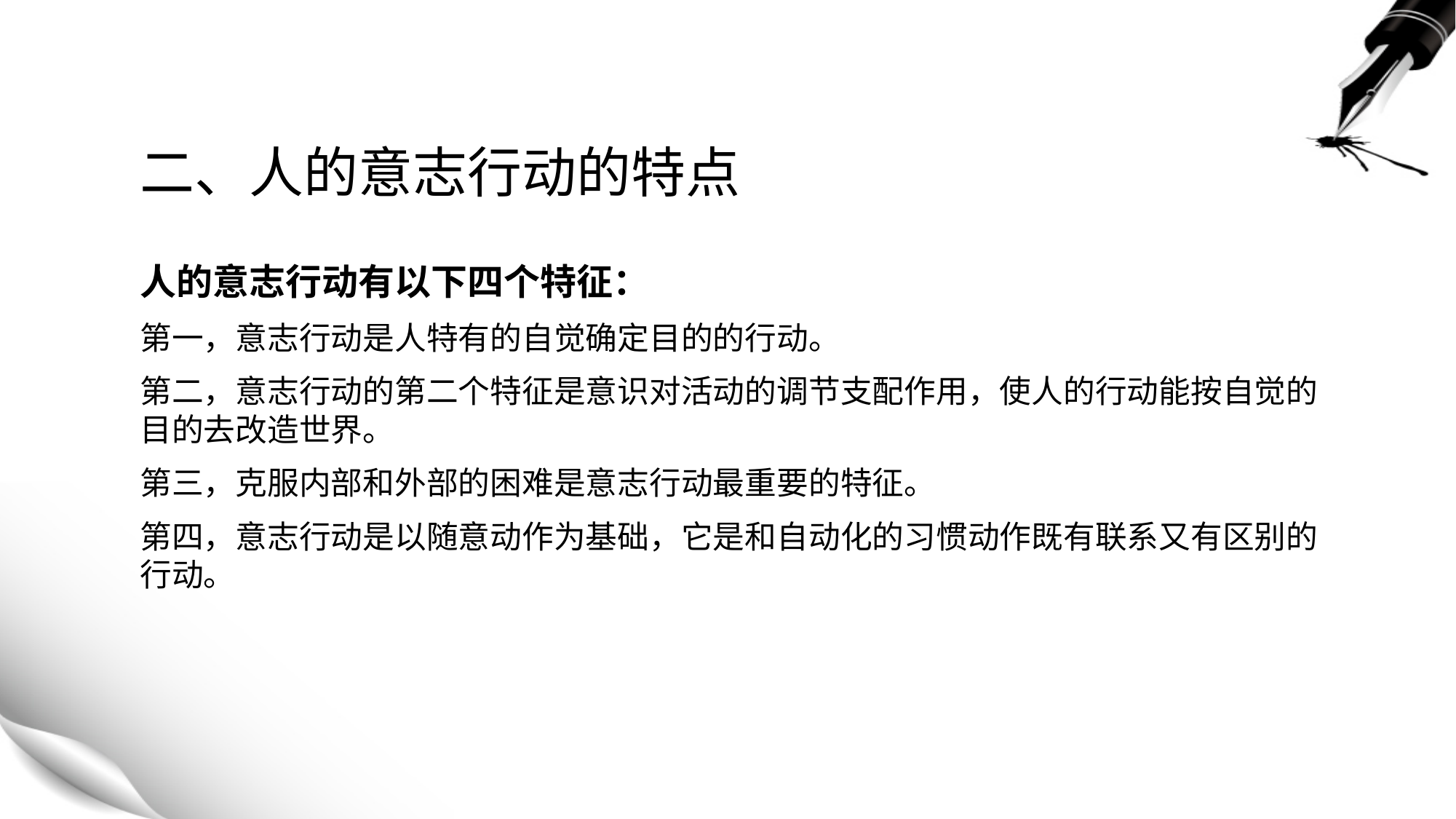

# 二、人的意志行动的特点
人的意志行动有以下四个特征：
第一，意志行动是人特有的自觉确定目的的行动。
第二，意志行动的第二个特征是意识对活动的调节支配作用，使人的行动能按自觉的目的去改造世界。
第三，克服内部和外部的困难是意志行动最重要的特征。
第四，意志行动是以随意动作为基础，它是和自动化的习惯动作既有联系又有区别的行动。